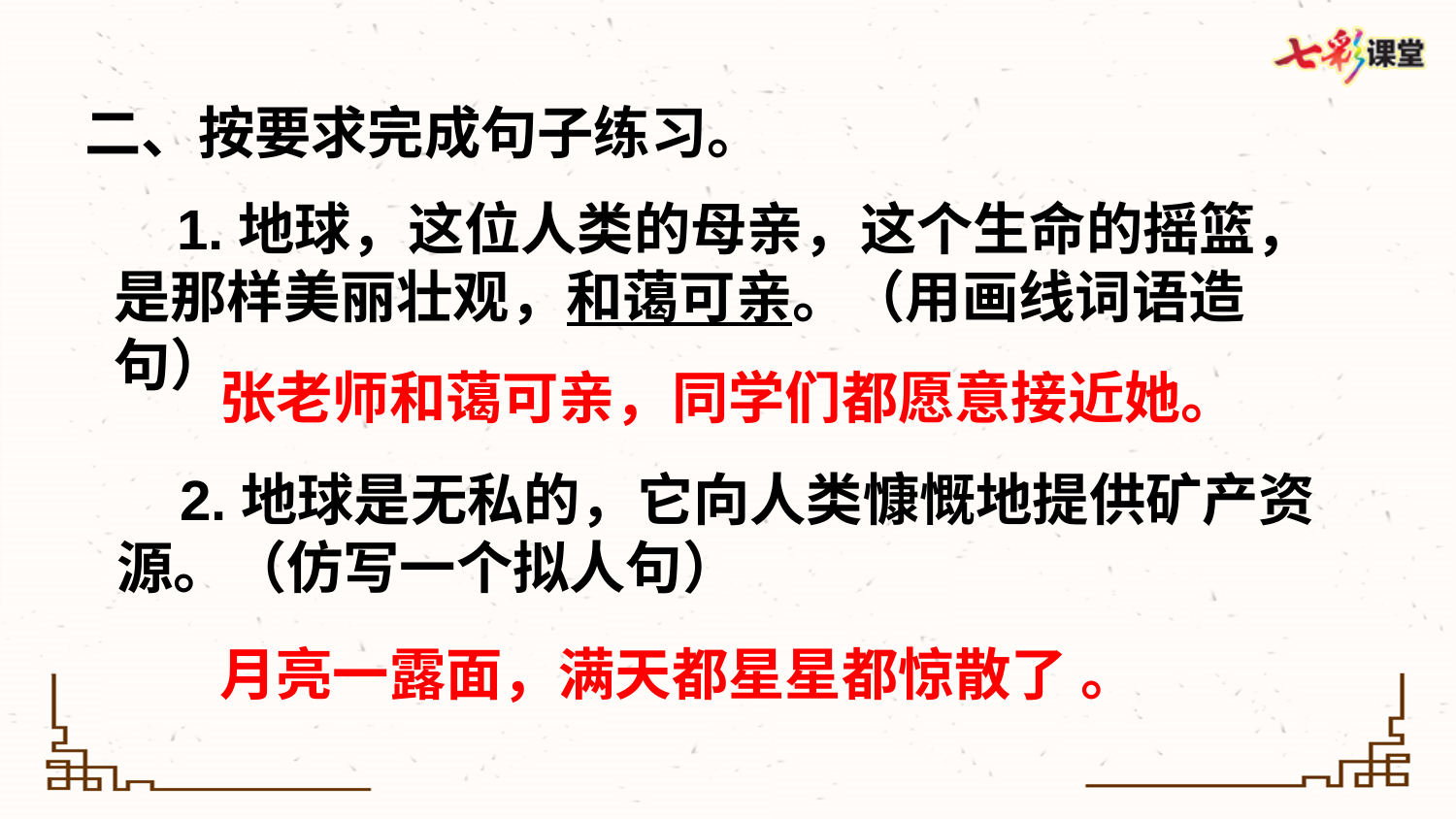

二、按要求完成句子练习。
    1.地球，这位人类的母亲，这个生命的摇篮，是那样美丽壮观，和蔼可亲。（用画线词语造句）
张老师和蔼可亲，同学们都愿意接近她。
    2.地球是无私的，它向人类慷慨地提供矿产资源。（仿写一个拟人句）
月亮一露面，满天都星星都惊散了 。